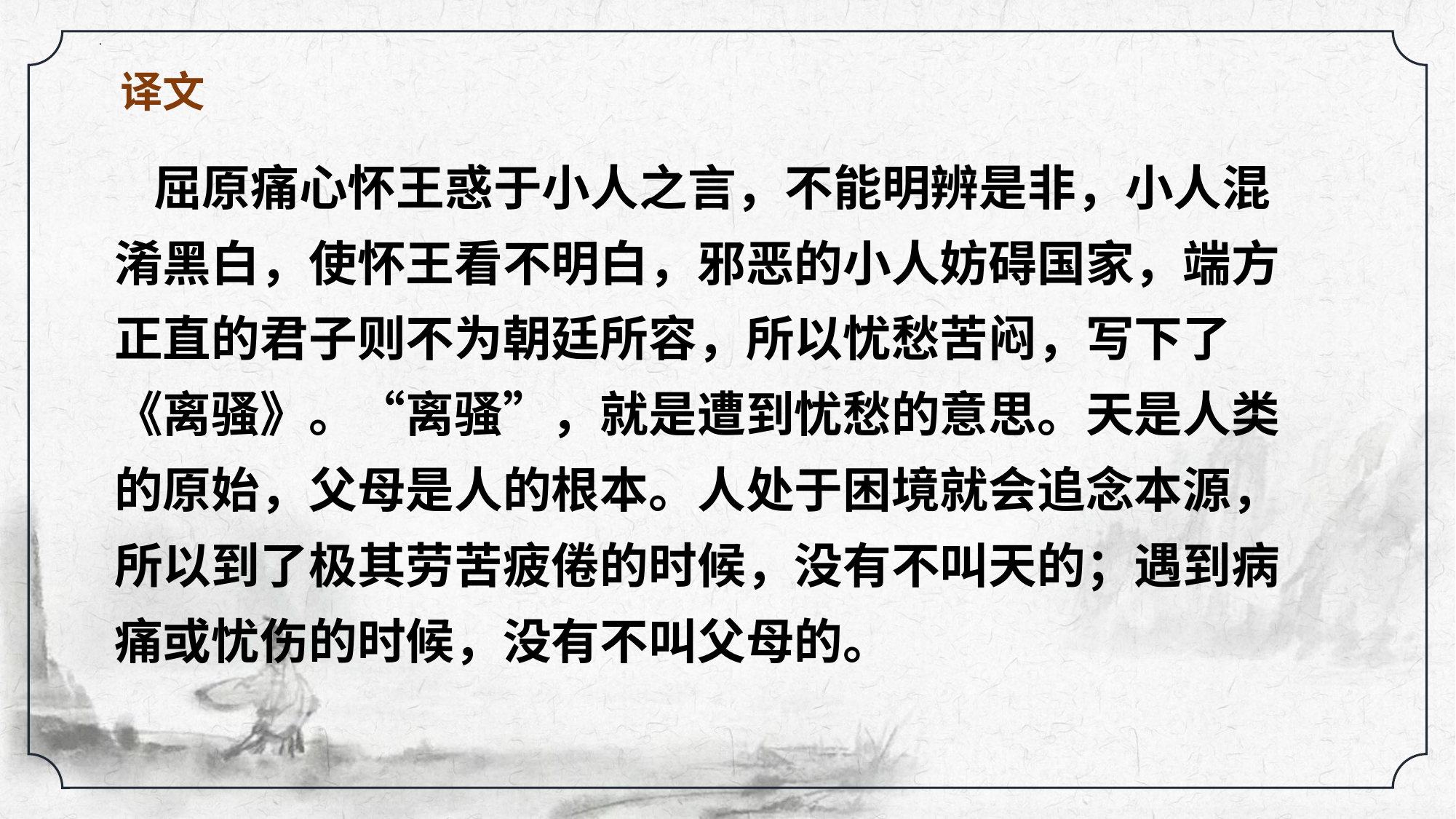

译文
   屈原痛心怀王惑于小人之言，不能明辨是非，小人混淆黑白，使怀王看不明白，邪恶的小人妨碍国家，端方正直的君子则不为朝廷所容，所以忧愁苦闷，写下了《离骚》。“离骚”，就是遭到忧愁的意思。天是人类的原始，父母是人的根本。人处于困境就会追念本源，所以到了极其劳苦疲倦的时候，没有不叫天的；遇到病痛或忧伤的时候，没有不叫父母的。